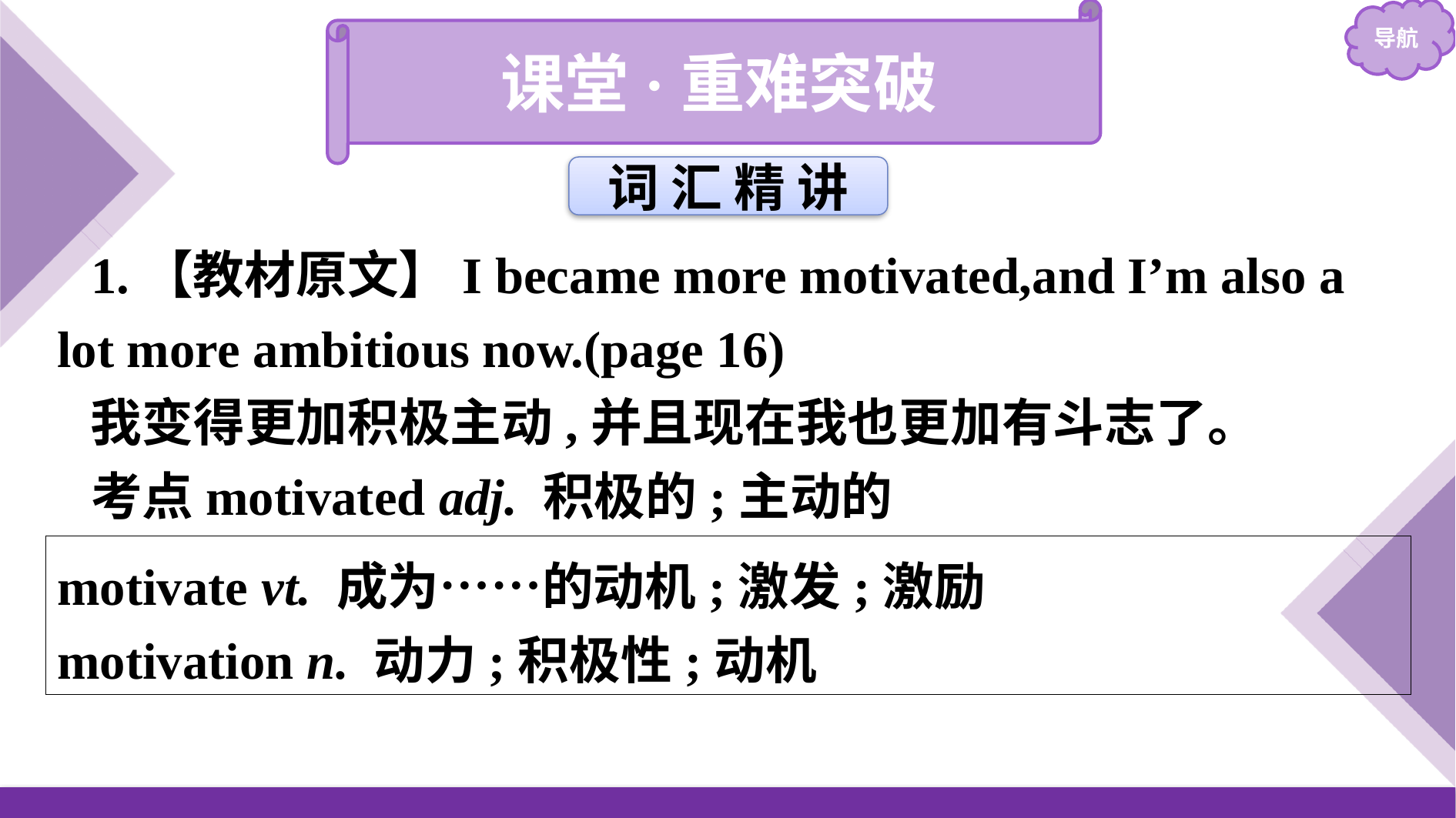

课堂·重难突破
词 汇 精 讲
1.【教材原文】I became more motivated,and I’m also a lot more ambitious now.(page 16)
我变得更加积极主动,并且现在我也更加有斗志了。
考点motivated adj. 积极的;主动的
motivate vt. 成为……的动机;激发;激励
motivation n. 动力;积极性;动机